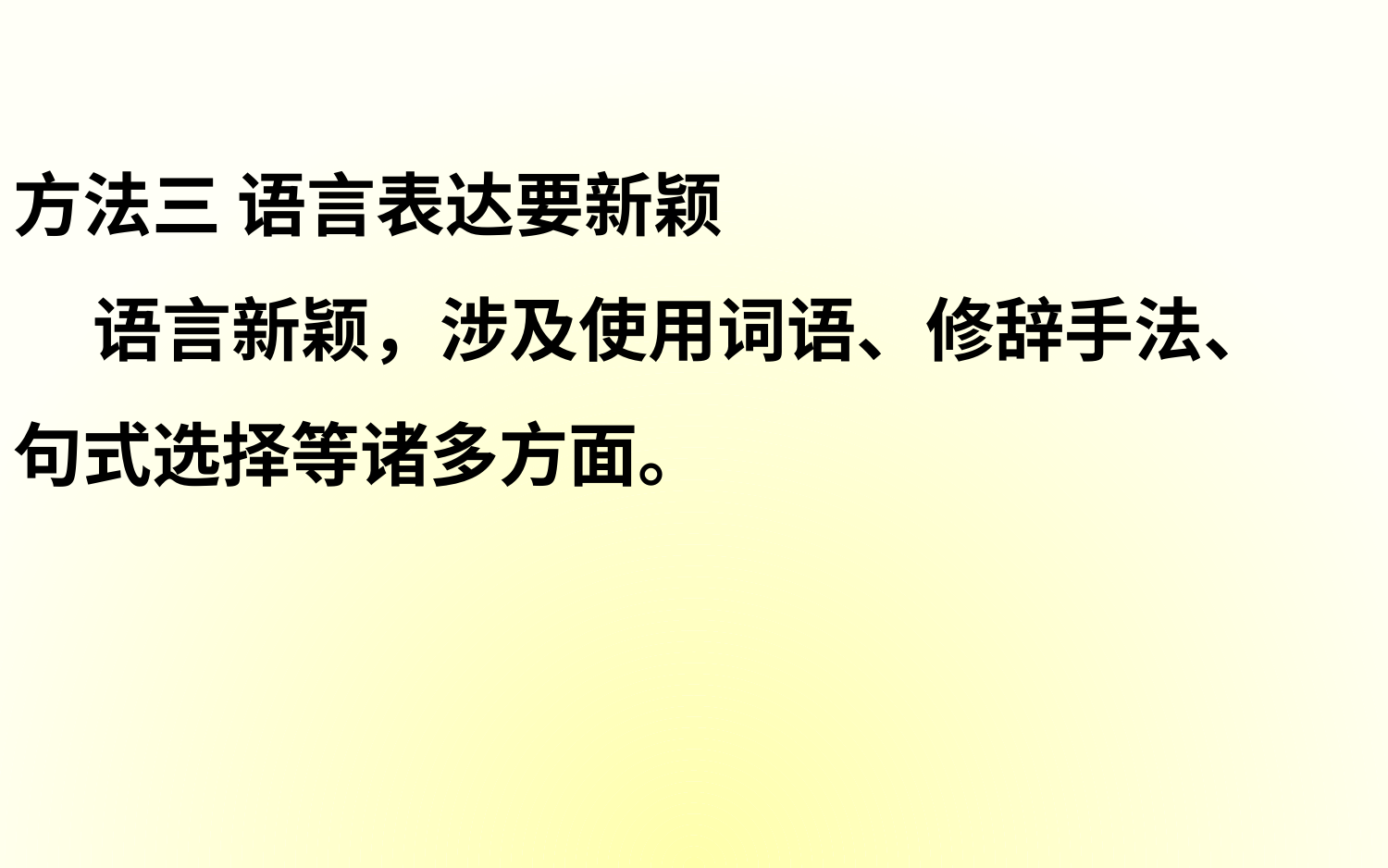

方法三 语言表达要新颖
    语言新颖，涉及使用词语、修辞手法、句式选择等诸多方面。